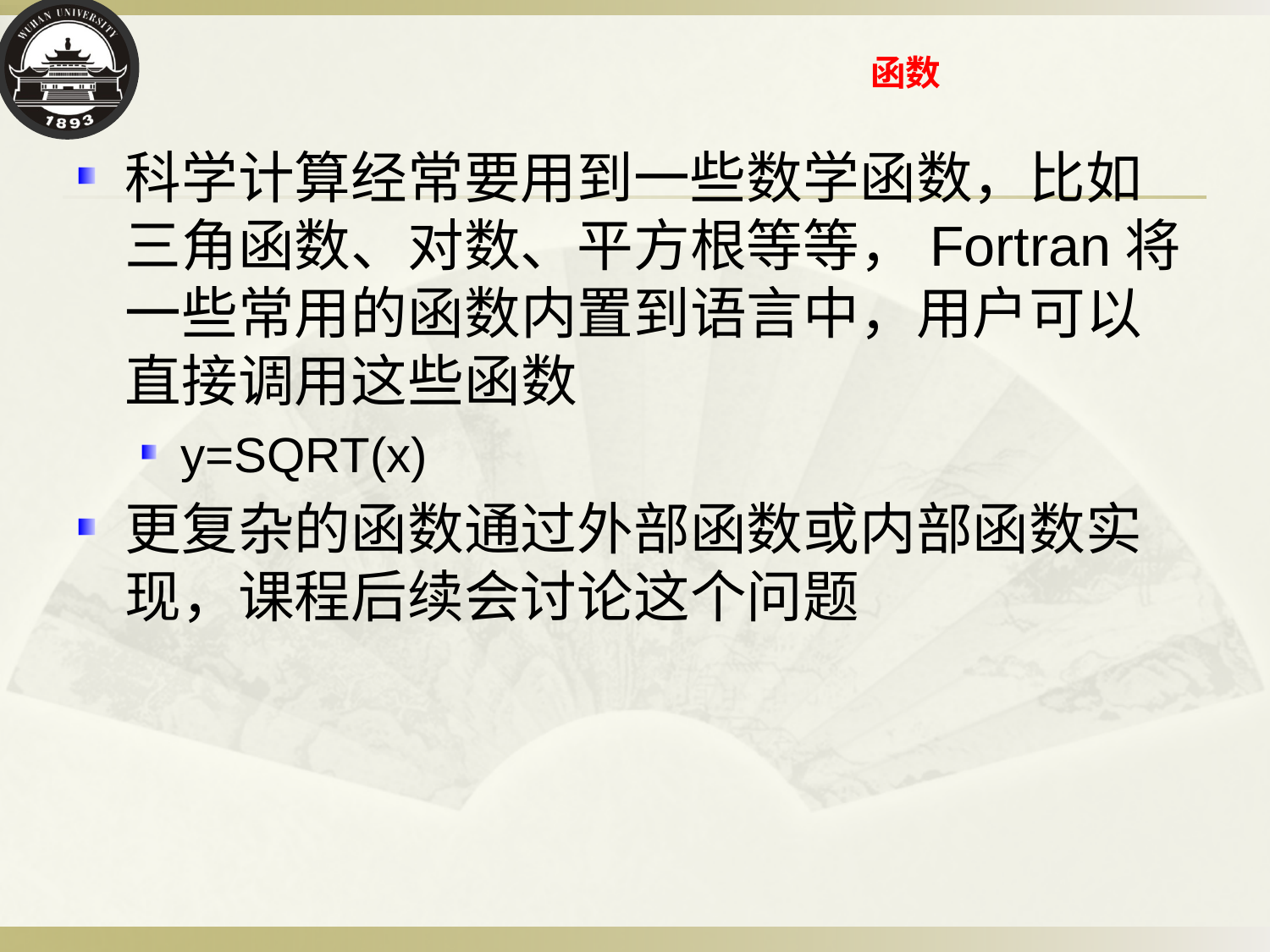

# 函数
科学计算经常要用到一些数学函数，比如三角函数、对数、平方根等等，Fortran将一些常用的函数内置到语言中，用户可以直接调用这些函数
y=SQRT(x)
更复杂的函数通过外部函数或内部函数实现，课程后续会讨论这个问题